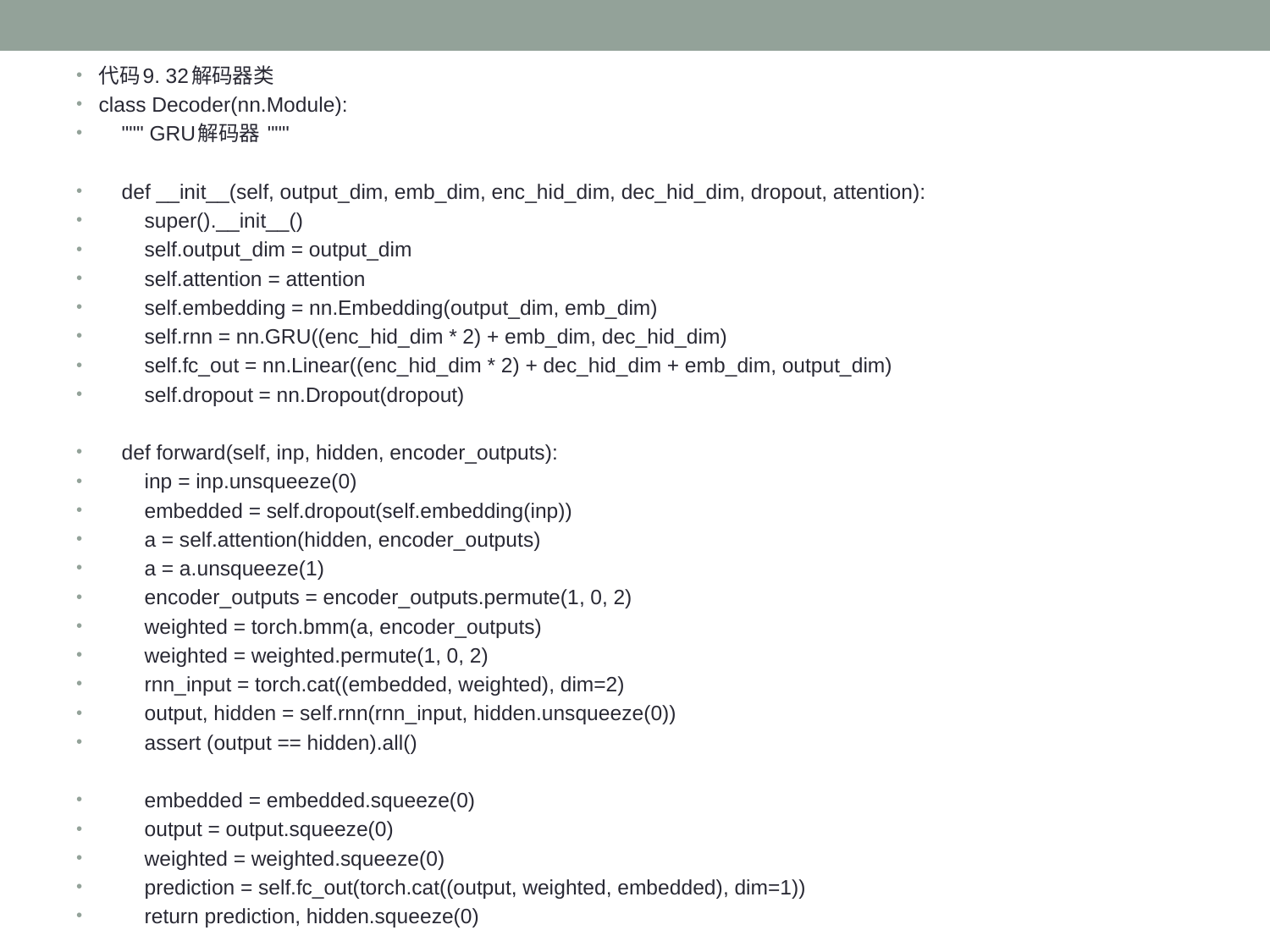

代码9. 32解码器类
class Decoder(nn.Module):
    """ GRU解码器 """

    def __init__(self, output_dim, emb_dim, enc_hid_dim, dec_hid_dim, dropout, attention):
        super().__init__()
        self.output_dim = output_dim
        self.attention = attention
        self.embedding = nn.Embedding(output_dim, emb_dim)
        self.rnn = nn.GRU((enc_hid_dim * 2) + emb_dim, dec_hid_dim)
        self.fc_out = nn.Linear((enc_hid_dim * 2) + dec_hid_dim + emb_dim, output_dim)
        self.dropout = nn.Dropout(dropout)

    def forward(self, inp, hidden, encoder_outputs):
        inp = inp.unsqueeze(0)
        embedded = self.dropout(self.embedding(inp))
        a = self.attention(hidden, encoder_outputs)
        a = a.unsqueeze(1)
        encoder_outputs = encoder_outputs.permute(1, 0, 2)
        weighted = torch.bmm(a, encoder_outputs)
        weighted = weighted.permute(1, 0, 2)
        rnn_input = torch.cat((embedded, weighted), dim=2)
        output, hidden = self.rnn(rnn_input, hidden.unsqueeze(0))
        assert (output == hidden).all()

        embedded = embedded.squeeze(0)
        output = output.squeeze(0)
        weighted = weighted.squeeze(0)
        prediction = self.fc_out(torch.cat((output, weighted, embedded), dim=1))
        return prediction, hidden.squeeze(0)